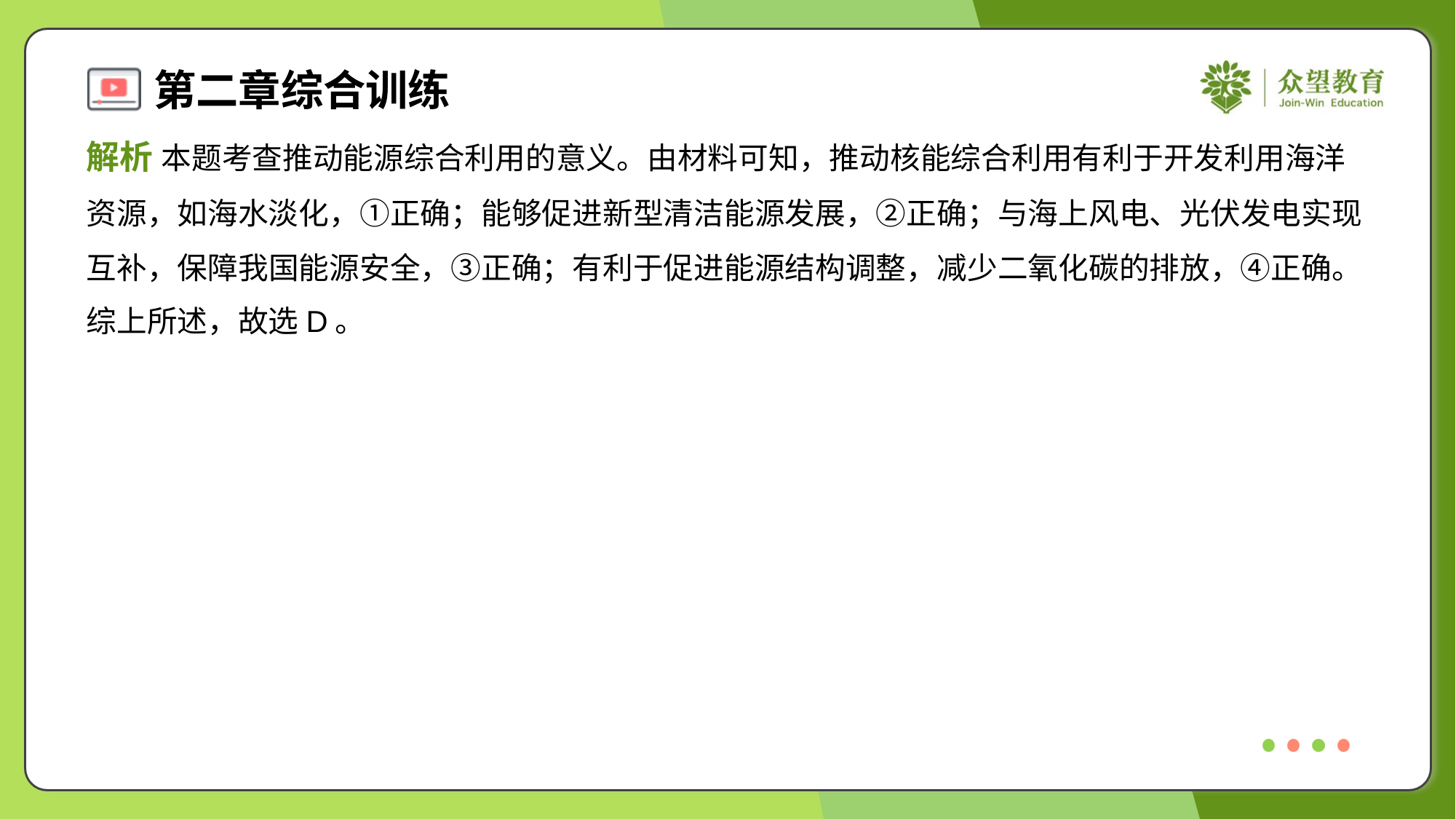

解析 本题考查推动能源综合利用的意义。由材料可知，推动核能综合利用有利于开发利用海洋
资源，如海水淡化，①正确；能够促进新型清洁能源发展，②正确；与海上风电、光伏发电实现
互补，保障我国能源安全，③正确；有利于促进能源结构调整，减少二氧化碳的排放，④正确。
综上所述，故选D。